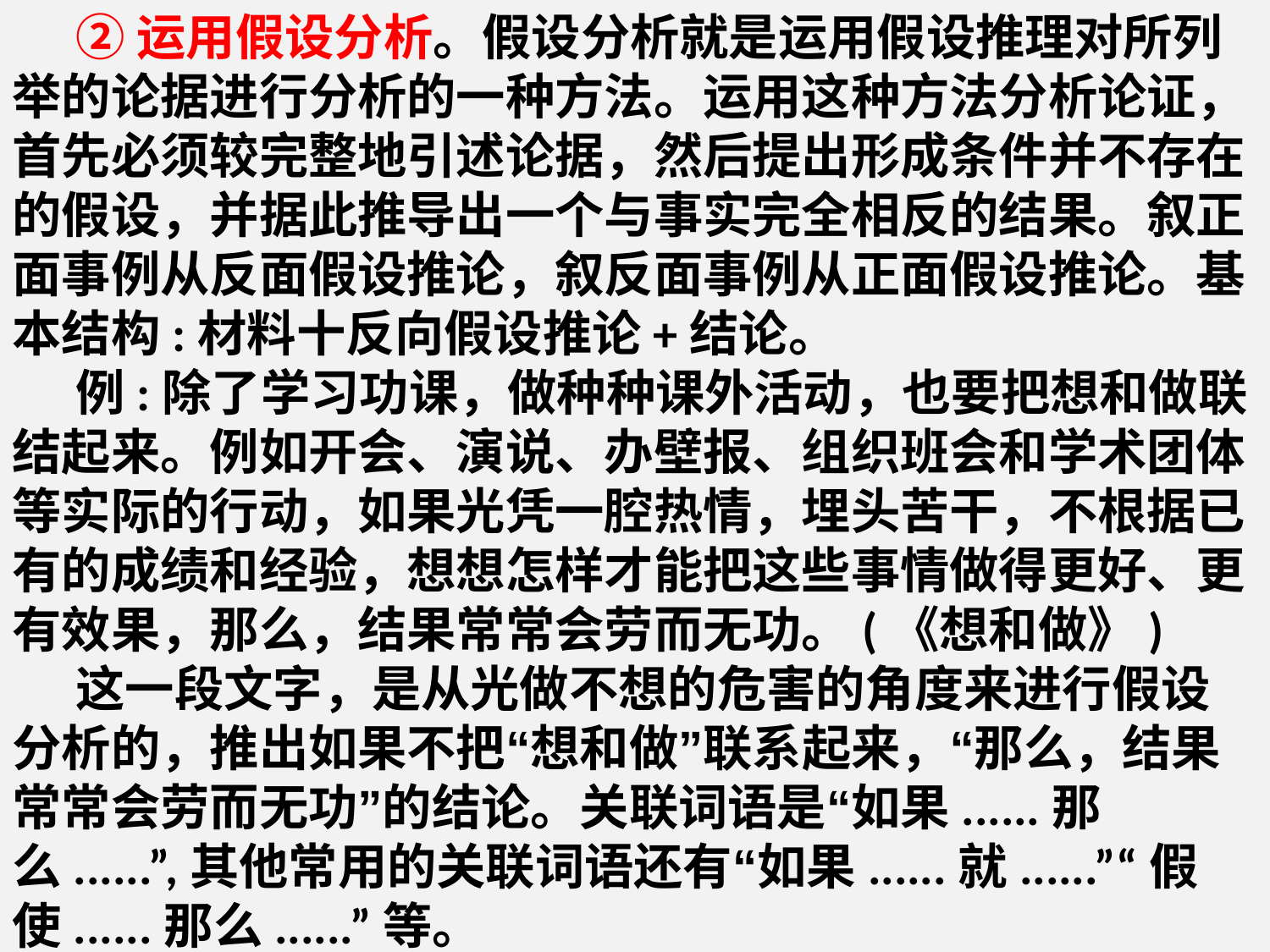

②运用假设分析。假设分析就是运用假设推理对所列举的论据进行分析的一种方法。运用这种方法分析论证，首先必须较完整地引述论据，然后提出形成条件并不存在的假设，并据此推导出一个与事实完全相反的结果。叙正面事例从反面假设推论，叙反面事例从正面假设推论。基本结构:材料十反向假设推论+结论。
例:除了学习功课，做种种课外活动，也要把想和做联结起来。例如开会、演说、办壁报、组织班会和学术团体等实际的行动，如果光凭一腔热情，埋头苦干，不根据已有的成绩和经验，想想怎样才能把这些事情做得更好、更有效果，那么，结果常常会劳而无功。(《想和做》)
这一段文字，是从光做不想的危害的角度来进行假设分析的，推出如果不把“想和做”联系起来，“那么，结果常常会劳而无功”的结论。关联词语是“如果......那么......”,其他常用的关联词语还有“如果......就......”“假使......那么......”等。